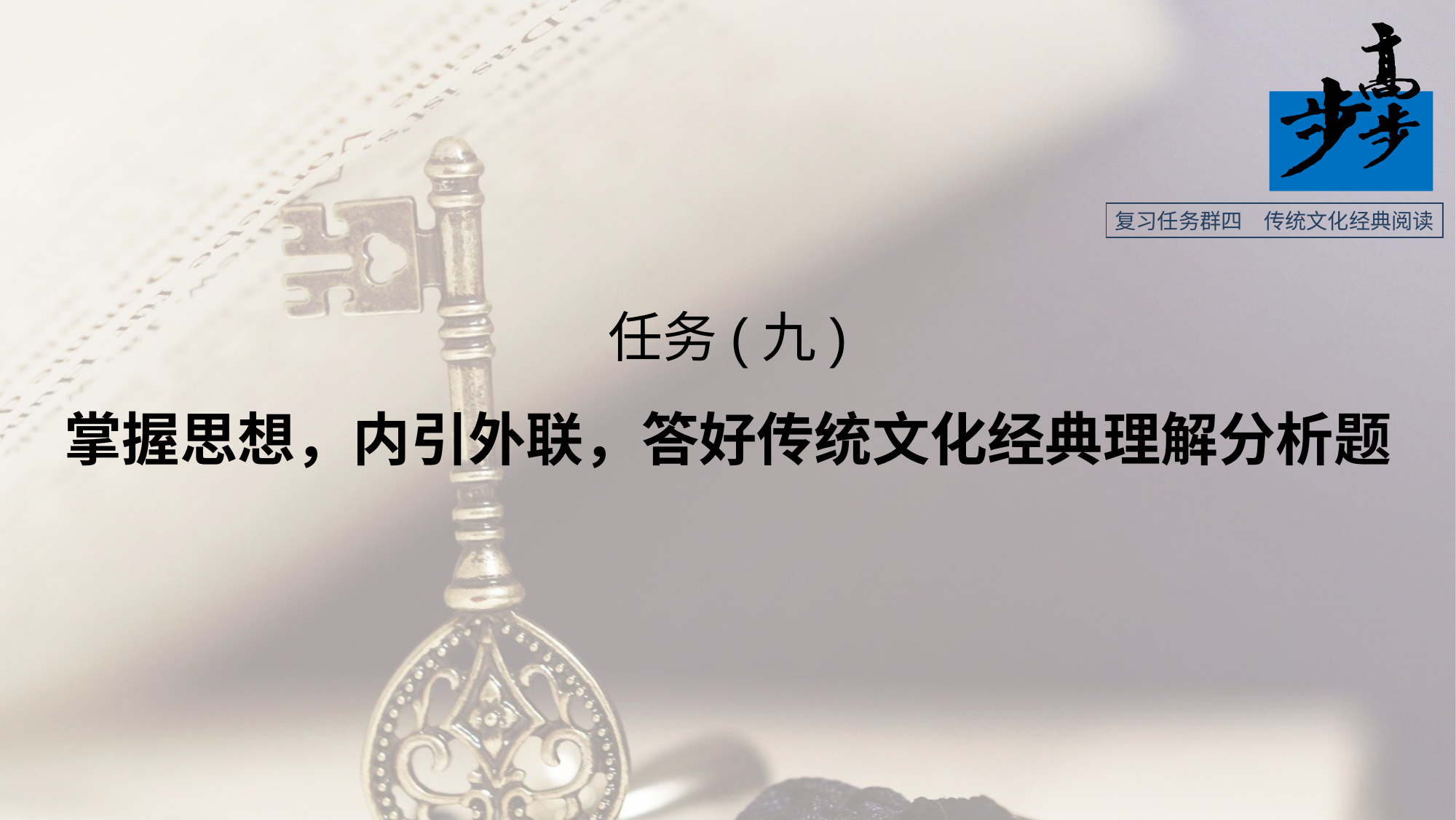

复习任务群四　传统文化经典阅读
任务(九)
掌握思想，内引外联，答好传统文化经典理解分析题